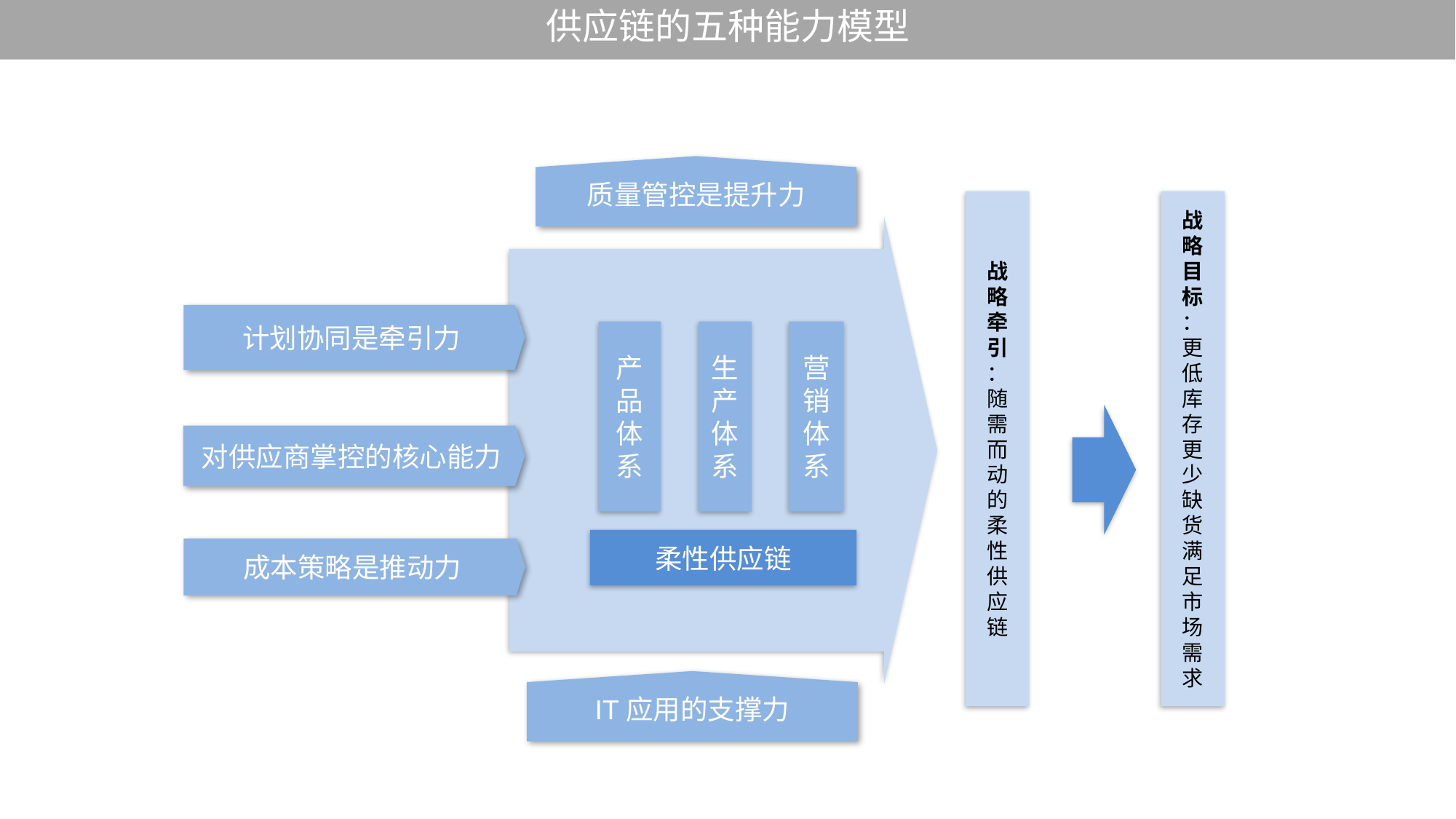

供应链的五种能力模型
质量管控是提升力
战略
牵引
：
随需而动的柔性供应链
战略
目标
：
更低库存更少缺货 满足市场需求

计划协同是牵引力
产
品
体
系
生
产
体
系
营
销
体
系

对供应商掌控的核心能力
柔性供应链
成本策略是推动力
IT应用的支撑力